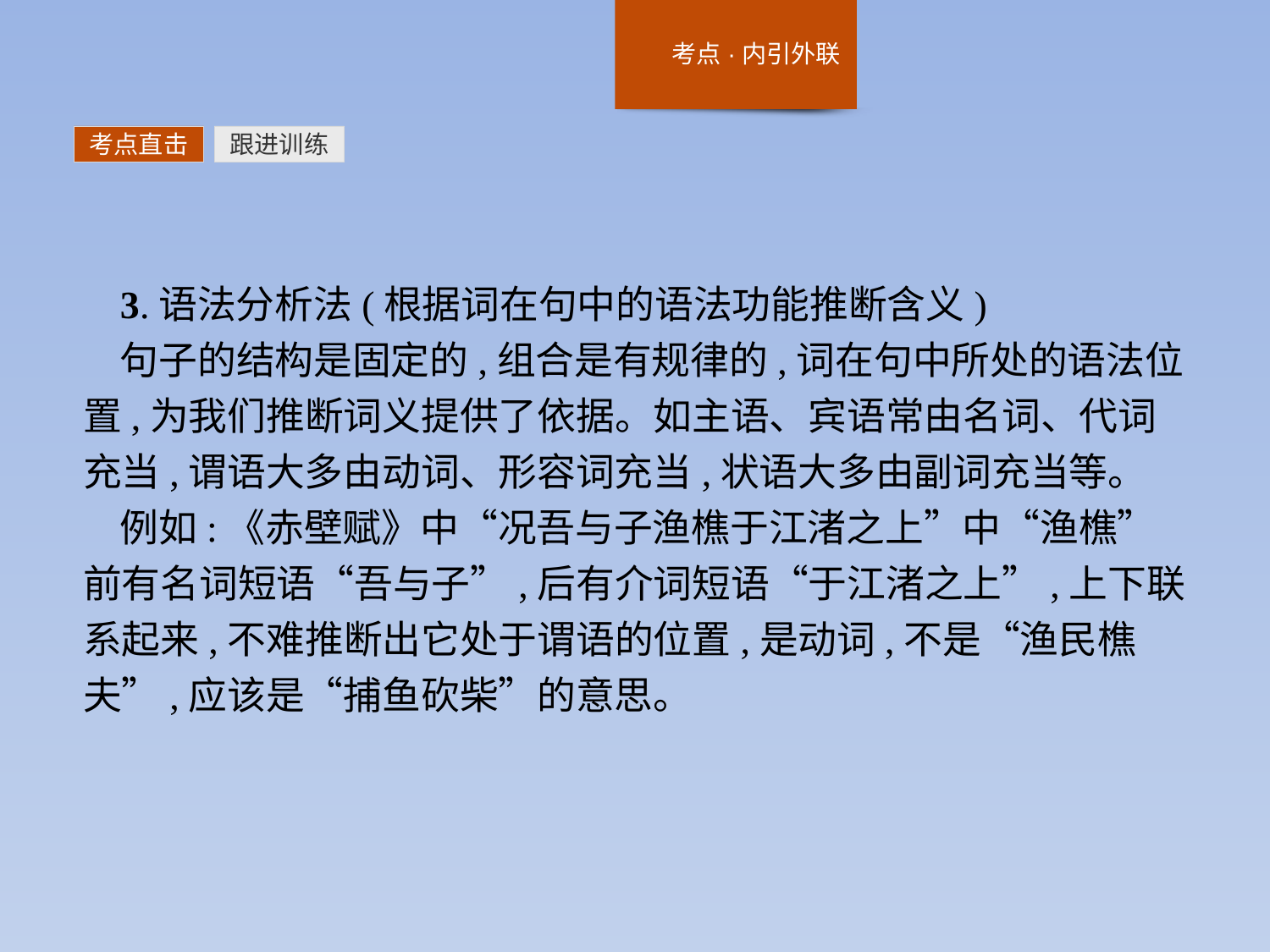

考点直击
跟进训练
3.语法分析法(根据词在句中的语法功能推断含义)
句子的结构是固定的,组合是有规律的,词在句中所处的语法位置,为我们推断词义提供了依据。如主语、宾语常由名词、代词充当,谓语大多由动词、形容词充当,状语大多由副词充当等。
例如:《赤壁赋》中“况吾与子渔樵于江渚之上”中“渔樵”前有名词短语“吾与子”,后有介词短语“于江渚之上”,上下联系起来,不难推断出它处于谓语的位置,是动词,不是“渔民樵夫”,应该是“捕鱼砍柴”的意思。